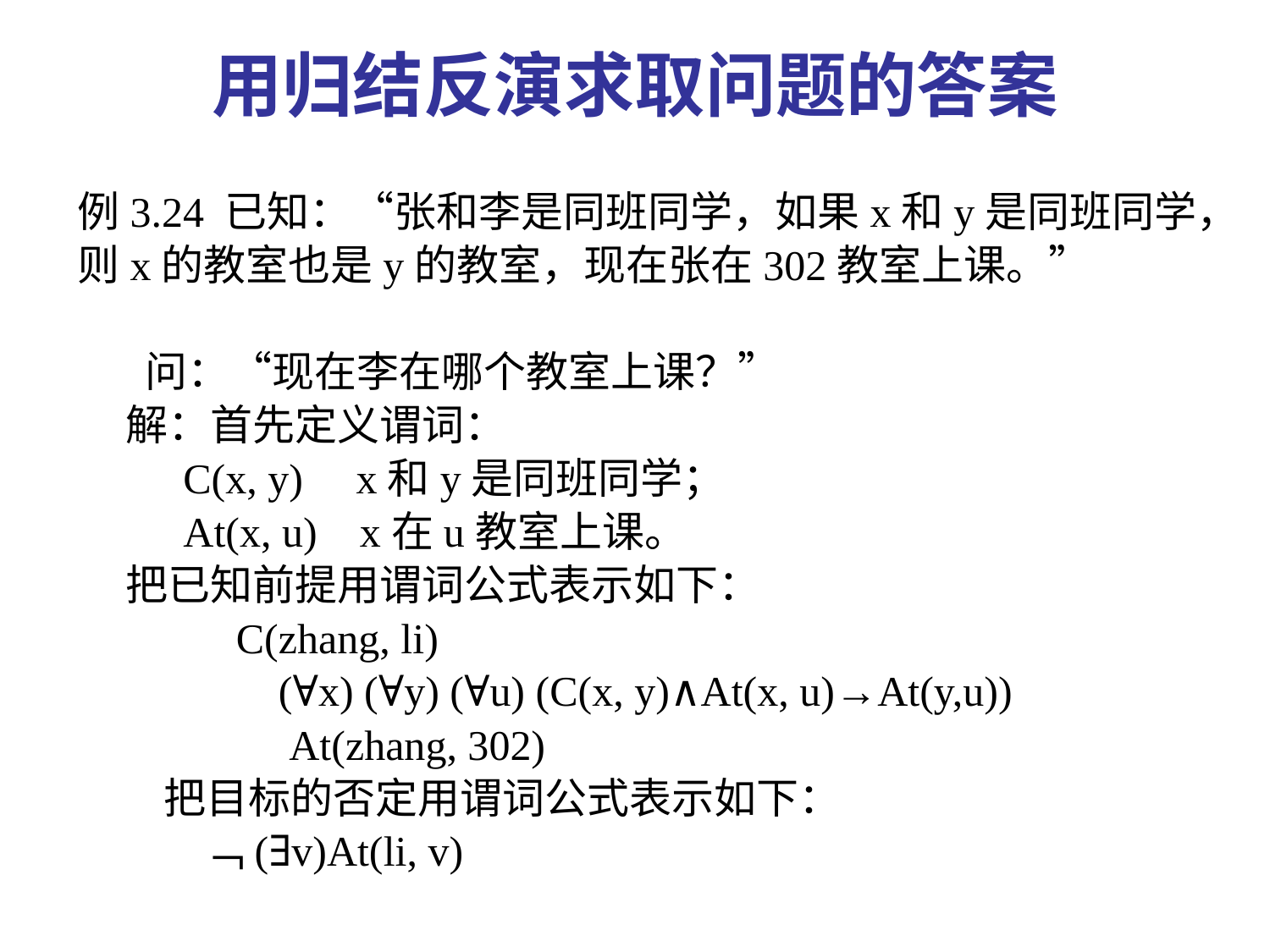

# 用归结反演求取问题的答案
例3.24 已知：“张和李是同班同学，如果x和y是同班同学，则x的教室也是y的教室，现在张在302教室上课。”

      问：“现在李在哪个教室上课？”
    解：首先定义谓词：
          C(x, y)     x和y是同班同学；
          At(x, u)    x在u教室上课。
    把已知前提用谓词公式表示如下：
               C(zhang, li)
                   (∀x) (∀y) (∀u) (C(x, y)∧At(x, u)→At(y,u))
                    At(zhang, 302)
        把目标的否定用谓词公式表示如下：
            ﹁(∃v)At(li, v)